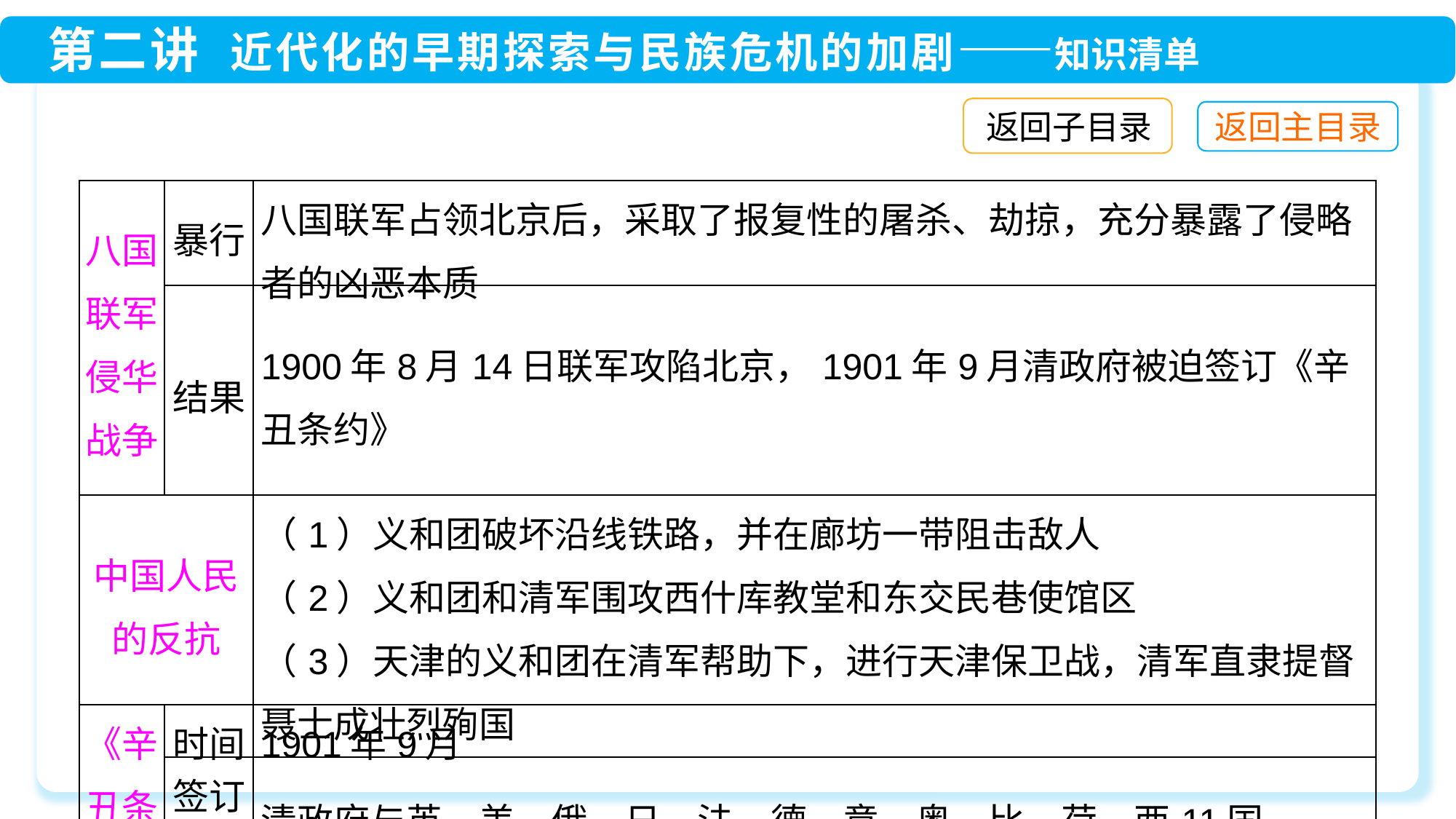

返回子目录
| 八国联军侵华战争 | 暴行 | 八国联军占领北京后，采取了报复性的屠杀、劫掠，充分暴露了侵略者的凶恶本质 |
| --- | --- | --- |
|  | 结果 | 1900年8月14日联军攻陷北京，1901年9月清政府被迫签订《辛丑条约》 |
| 中国人民的反抗 |  | （1）义和团破坏沿线铁路，并在廊坊一带阻击敌人 （2）义和团和清军围攻西什库教堂和东交民巷使馆区 （3）天津的义和团在清军帮助下，进行天津保卫战，清军直隶提督聂士成壮烈殉国 |
| 《辛丑条约》 | 时间 | 1901年9月 |
|  | 签订国 | 清政府与英、美、俄、日、法、德、意、奥、比、荷、西11国 |